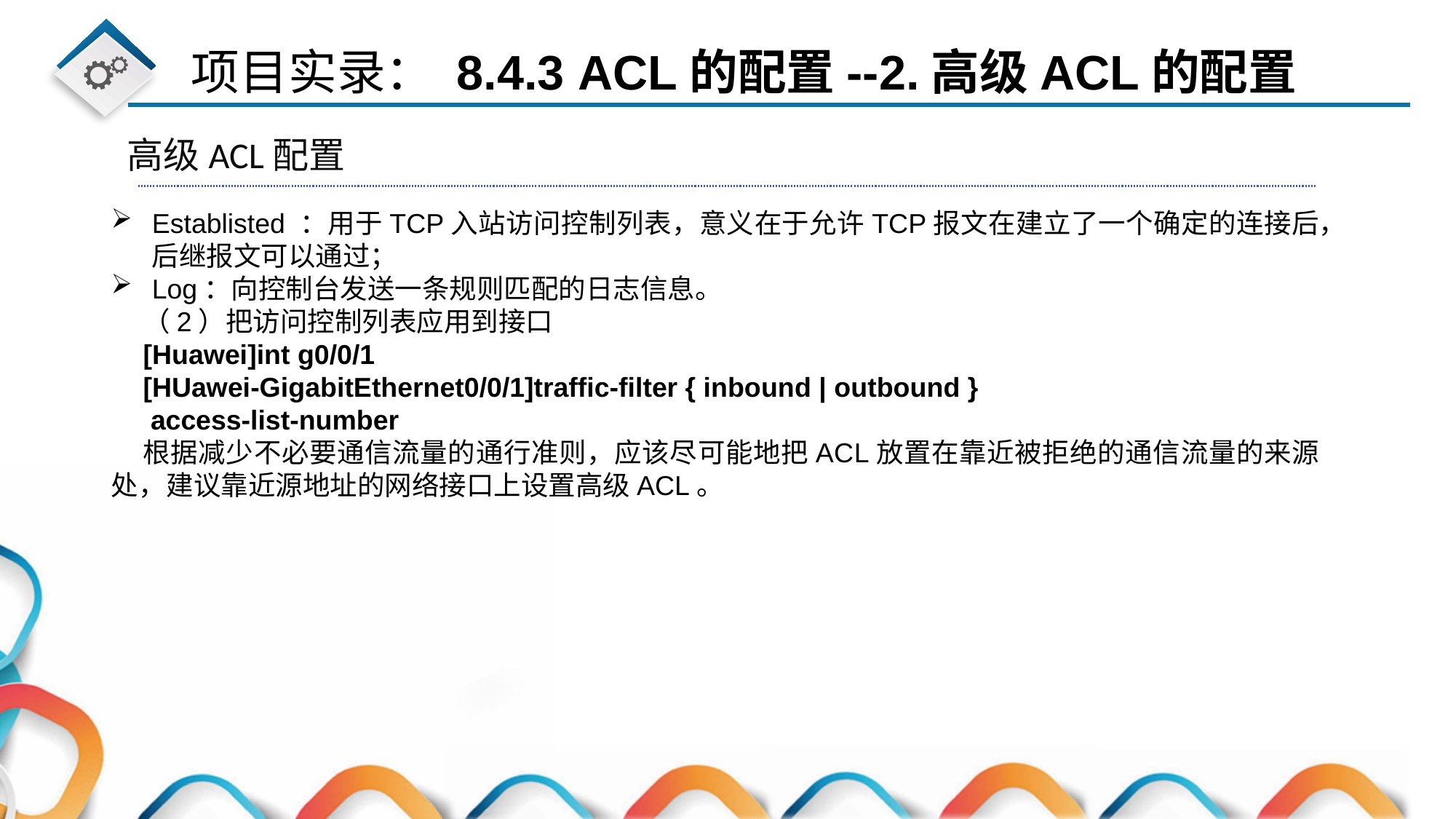

高级ACL配置

Establisted ：用于TCP入站访问控制列表，意义在于允许TCP报文在建立了一个确定的连接后，后继报文可以通过；
Log：向控制台发送一条规则匹配的日志信息。
（2）把访问控制列表应用到接口
[Huawei]int g0/0/1
[HUawei-GigabitEthernet0/0/1]traffic-filter { inbound | outbound }
 access-list-number
根据减少不必要通信流量的通行准则，应该尽可能地把ACL放置在靠近被拒绝的通信流量的来源处，建议靠近源地址的网络接口上设置高级ACL。